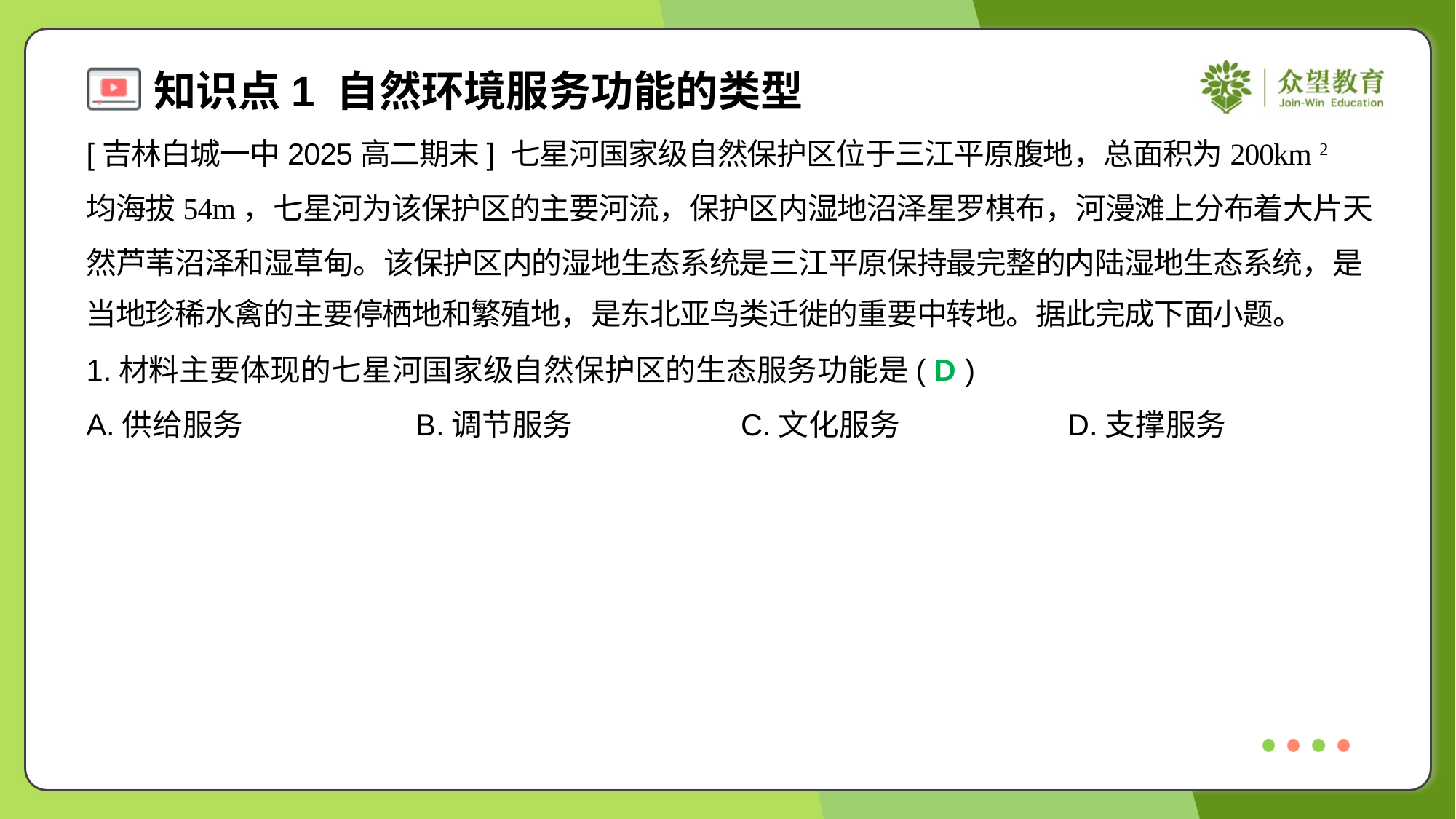

[吉林白城一中2025高二期末] 七星河国家级自然保护区位于三江平原腹地，总面积为200km 2 ，平
均海拔54m，七星河为该保护区的主要河流，保护区内湿地沼泽星罗棋布，河漫滩上分布着大片天
然芦苇沼泽和湿草甸。该保护区内的湿地生态系统是三江平原保持最完整的内陆湿地生态系统，是
当地珍稀水禽的主要停栖地和繁殖地，是东北亚鸟类迁徙的重要中转地。据此完成下面小题。
1.材料主要体现的七星河国家级自然保护区的生态服务功能是(     )
D
A.供给服务	B.调节服务	C.文化服务	D.支撑服务